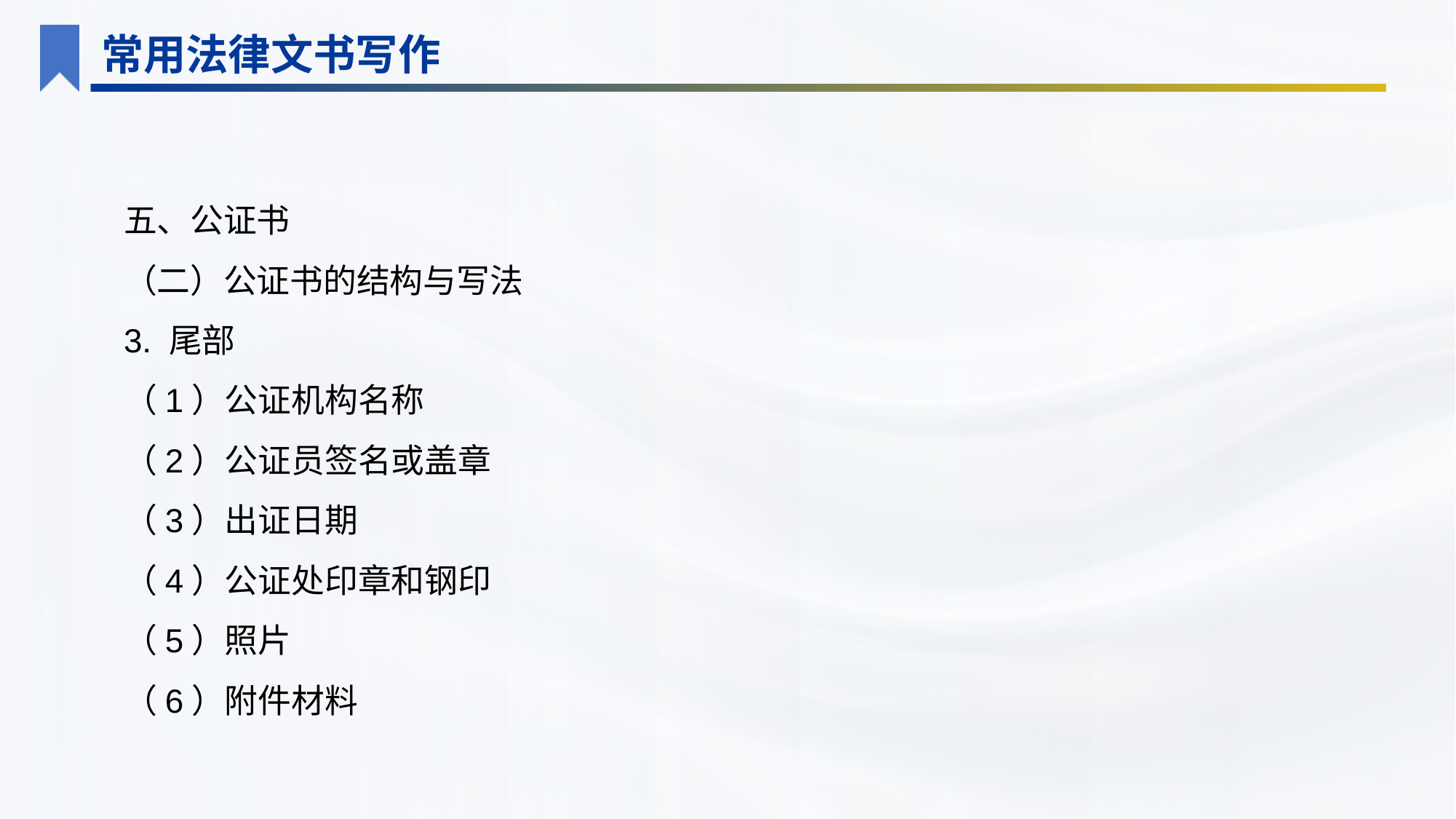

常用法律文书写作
五、公证书
（二）公证书的结构与写法
3. 尾部
（1）公证机构名称
（2）公证员签名或盖章
（3）出证日期
（4）公证处印章和钢印
（5）照片
（6）附件材料